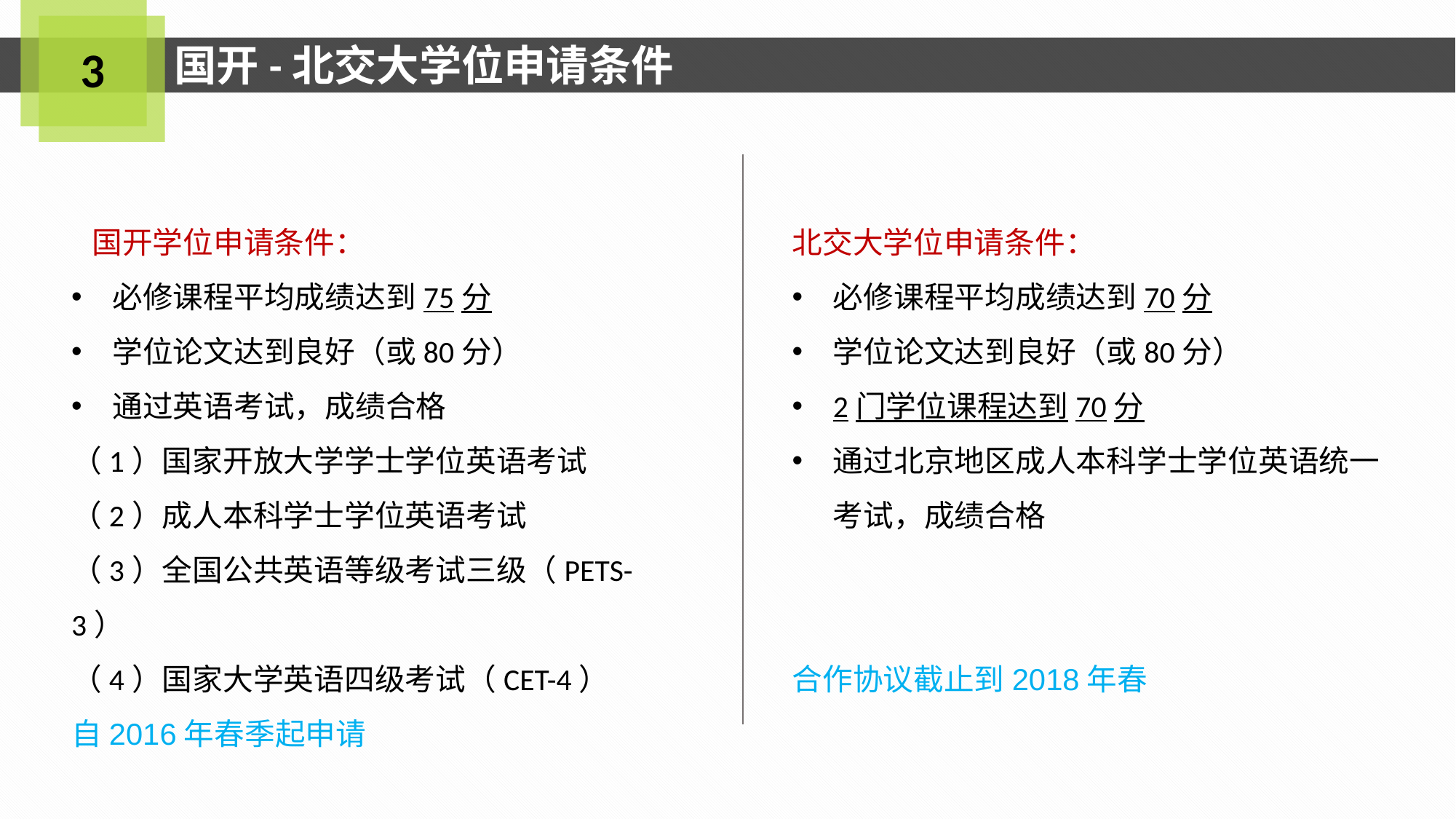

国开-北交大学位申请条件
3

  国开学位申请条件：
必修课程平均成绩达到75分
学位论文达到良好（或80分）
通过英语考试，成绩合格
（1）国家开放大学学士学位英语考试
（2）成人本科学士学位英语考试
（3）全国公共英语等级考试三级（PETS-3）
（4）国家大学英语四级考试（CET-4）
自2016年春季起申请

北交大学位申请条件：
必修课程平均成绩达到70分
学位论文达到良好（或80分）
2门学位课程达到70分
通过北京地区成人本科学士学位英语统一考试，成绩合格

合作协议截止到2018年春